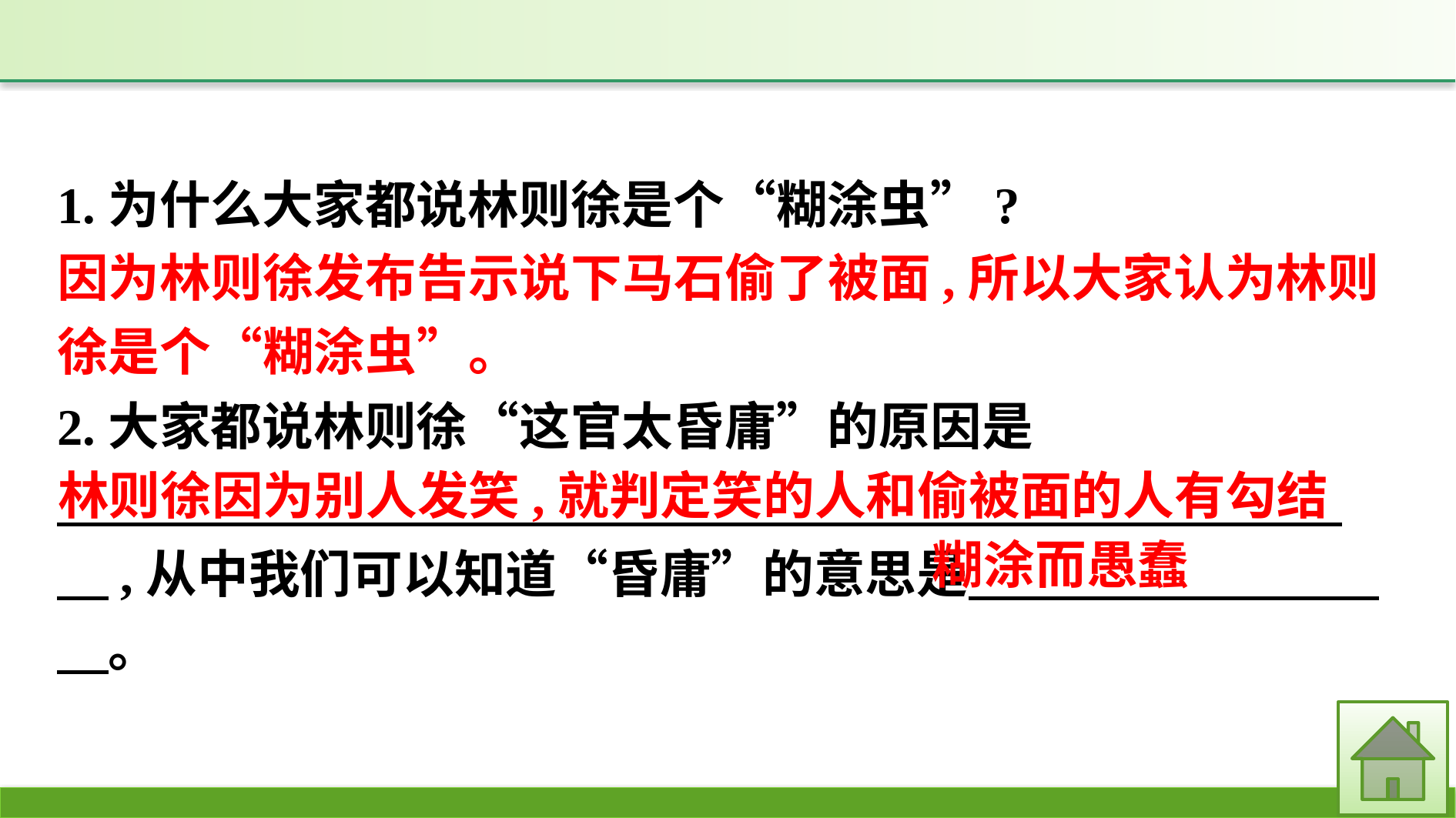

1.为什么大家都说林则徐是个“糊涂虫”?

2.大家都说林则徐“这官太昏庸”的原因是
　　　　　　　　　　　　　　　　　　　　　　　　　　,从中我们可以知道“昏庸”的意思是　　　　　　　　　。
因为林则徐发布告示说下马石偷了被面,所以大家认为林则徐是个“糊涂虫”。
林则徐因为别人发笑,就判定笑的人和偷被面的人有勾结
糊涂而愚蠢